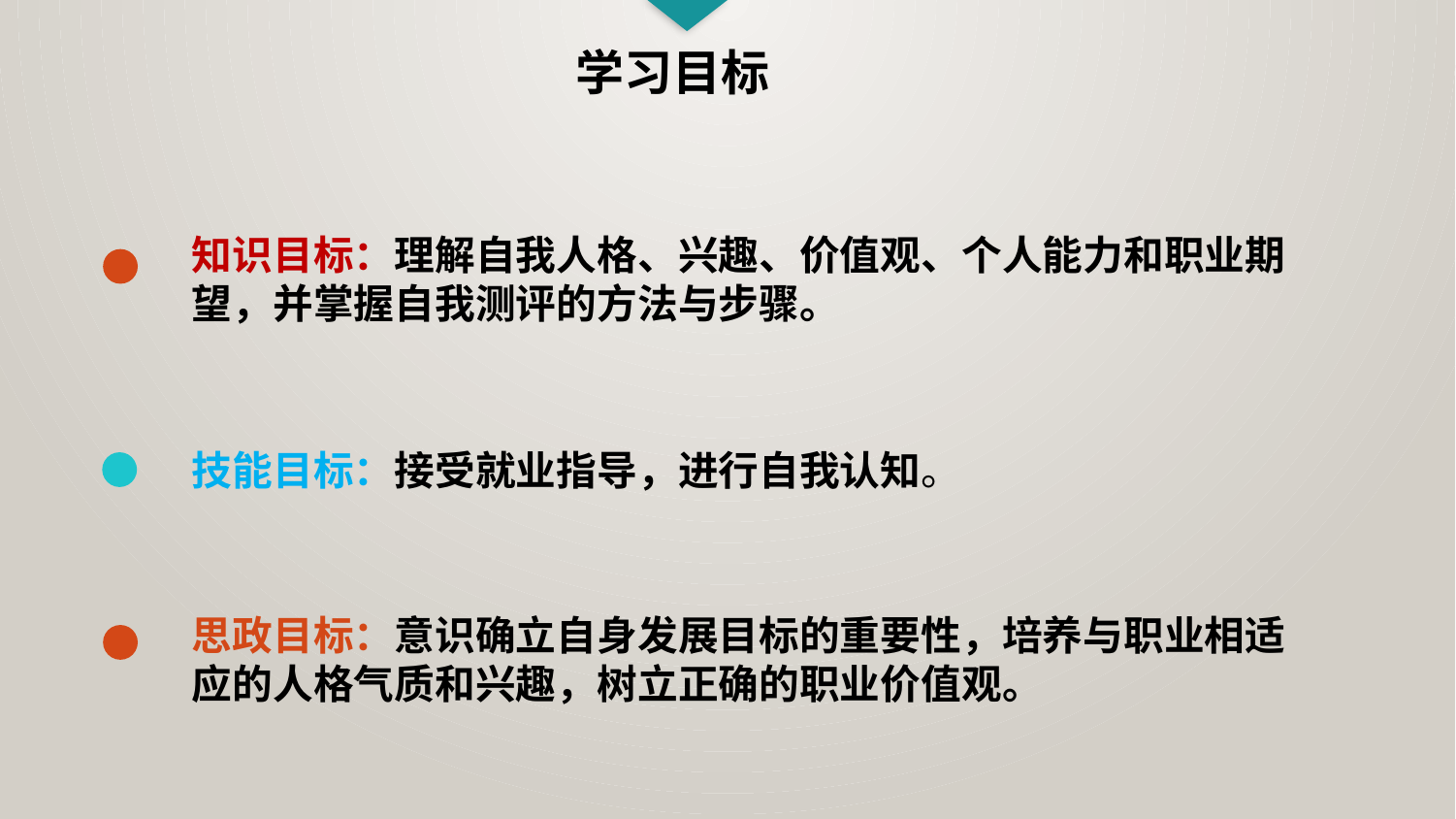

学习目标
知识目标：理解自我人格、兴趣、价值观、个人能力和职业期望，并掌握自我测评的方法与步骤。

技能目标：接受就业指导，进行自我认知。

思政目标：意识确立自身发展目标的重要性，培养与职业相适应的人格气质和兴趣，树立正确的职业价值观。

3